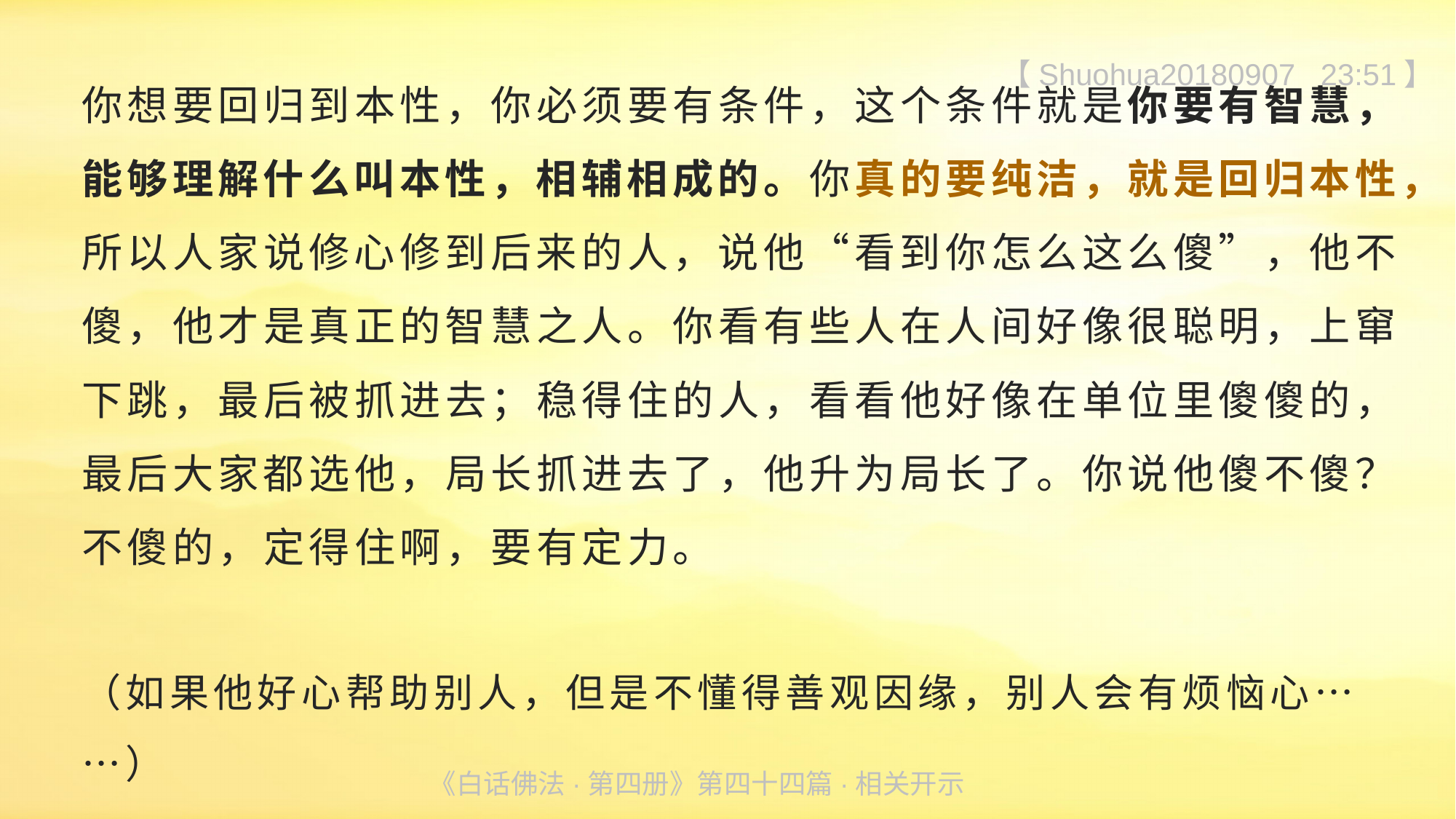

【Shuohua20180907   23:51】
你想要回归到本性，你必须要有条件，这个条件就是你要有智慧，能够理解什么叫本性，相辅相成的。你真的要纯洁，就是回归本性，所以人家说修心修到后来的人，说他“看到你怎么这么傻”，他不傻，他才是真正的智慧之人。你看有些人在人间好像很聪明，上窜下跳，最后被抓进去；稳得住的人，看看他好像在单位里傻傻的，最后大家都选他，局长抓进去了，他升为局长了。你说他傻不傻？不傻的，定得住啊，要有定力。

（如果他好心帮助别人，但是不懂得善观因缘，别人会有烦恼心……）
《白话佛法·第四册》第四十四篇·相关开示